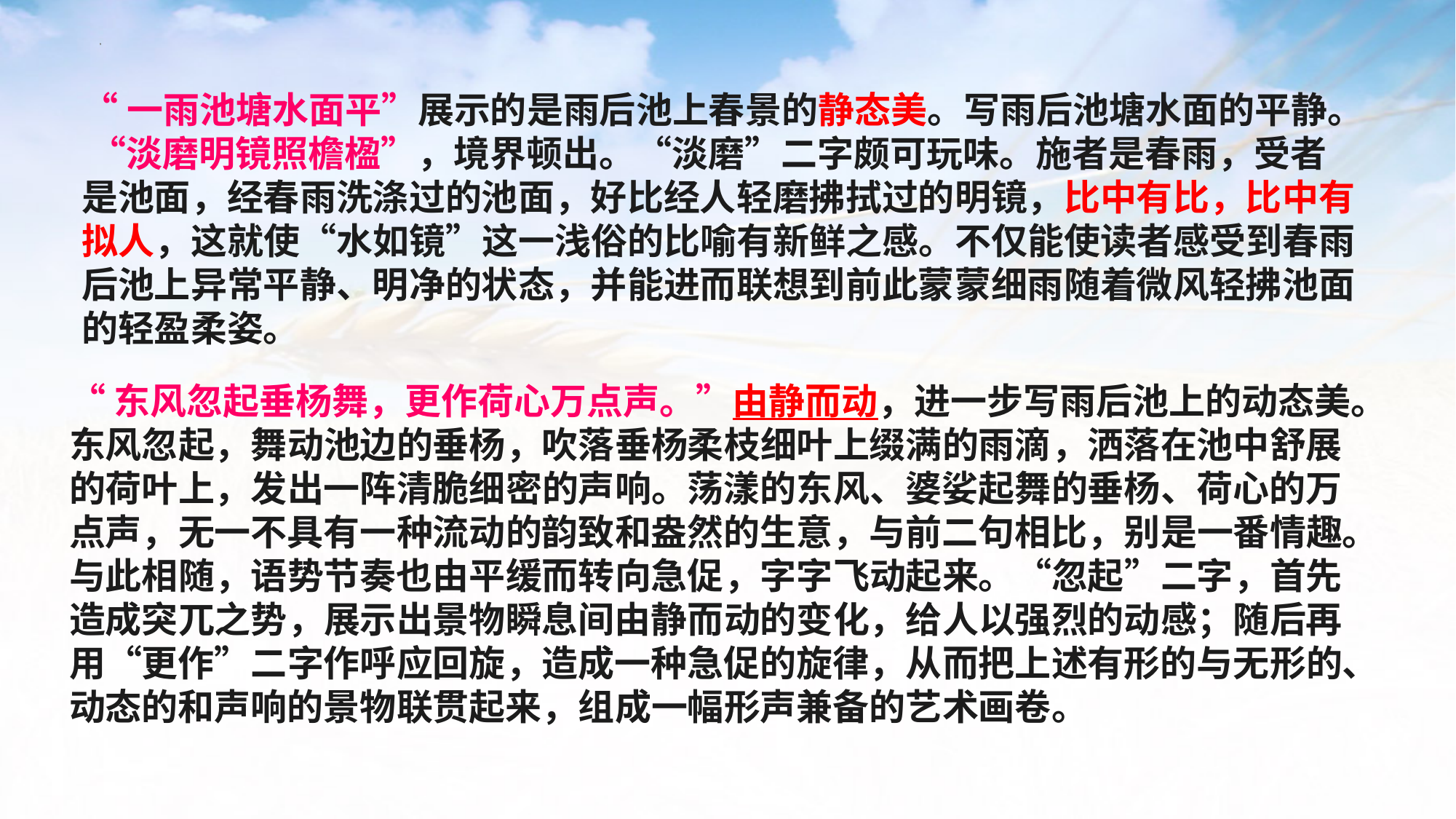

“一雨池塘水面平”展示的是雨后池上春景的静态美。写雨后池塘水面的平静。 “淡磨明镜照檐楹”，境界顿出。“淡磨”二字颇可玩味。施者是春雨，受者是池面，经春雨洗涤过的池面，好比经人轻磨拂拭过的明镜，比中有比，比中有拟人，这就使“水如镜”这一浅俗的比喻有新鲜之感。不仅能使读者感受到春雨后池上异常平静、明净的状态，并能进而联想到前此蒙蒙细雨随着微风轻拂池面的轻盈柔姿。
“东风忽起垂杨舞，更作荷心万点声。”由静而动，进一步写雨后池上的动态美。东风忽起，舞动池边的垂杨，吹落垂杨柔枝细叶上缀满的雨滴，洒落在池中舒展的荷叶上，发出一阵清脆细密的声响。荡漾的东风、婆娑起舞的垂杨、荷心的万点声，无一不具有一种流动的韵致和盎然的生意，与前二句相比，别是一番情趣。与此相随，语势节奏也由平缓而转向急促，字字飞动起来。“忽起”二字，首先造成突兀之势，展示出景物瞬息间由静而动的变化，给人以强烈的动感；随后再用“更作”二字作呼应回旋，造成一种急促的旋律，从而把上述有形的与无形的、动态的和声响的景物联贯起来，组成一幅形声兼备的艺术画卷。